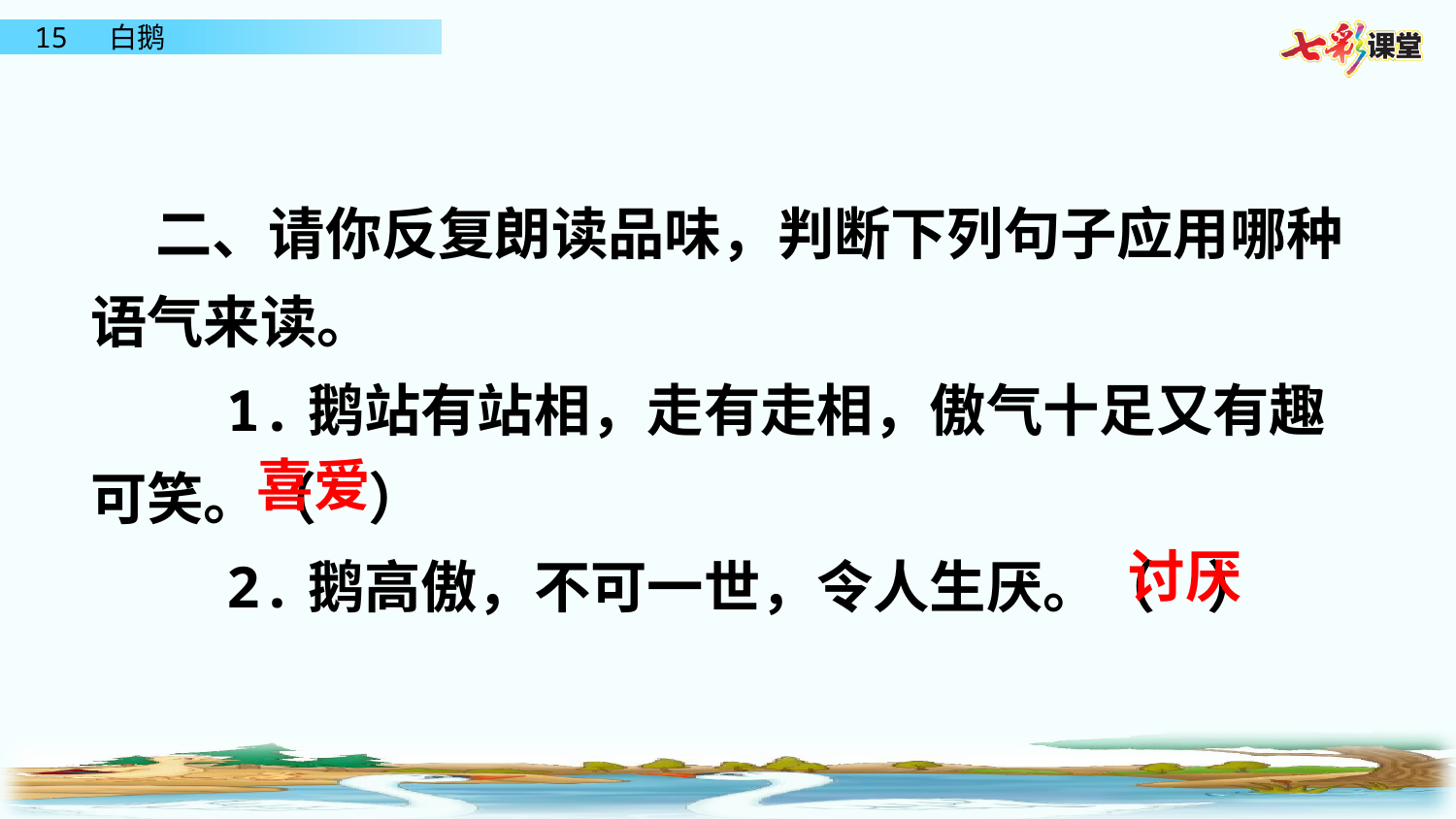

二、请你反复朗读品味，判断下列句子应用哪种语气来读。
    1.鹅站有站相，走有走相，傲气十足又有趣可笑。（    ）
    2.鹅高傲，不可一世，令人生厌。（    ）
喜爱
讨厌